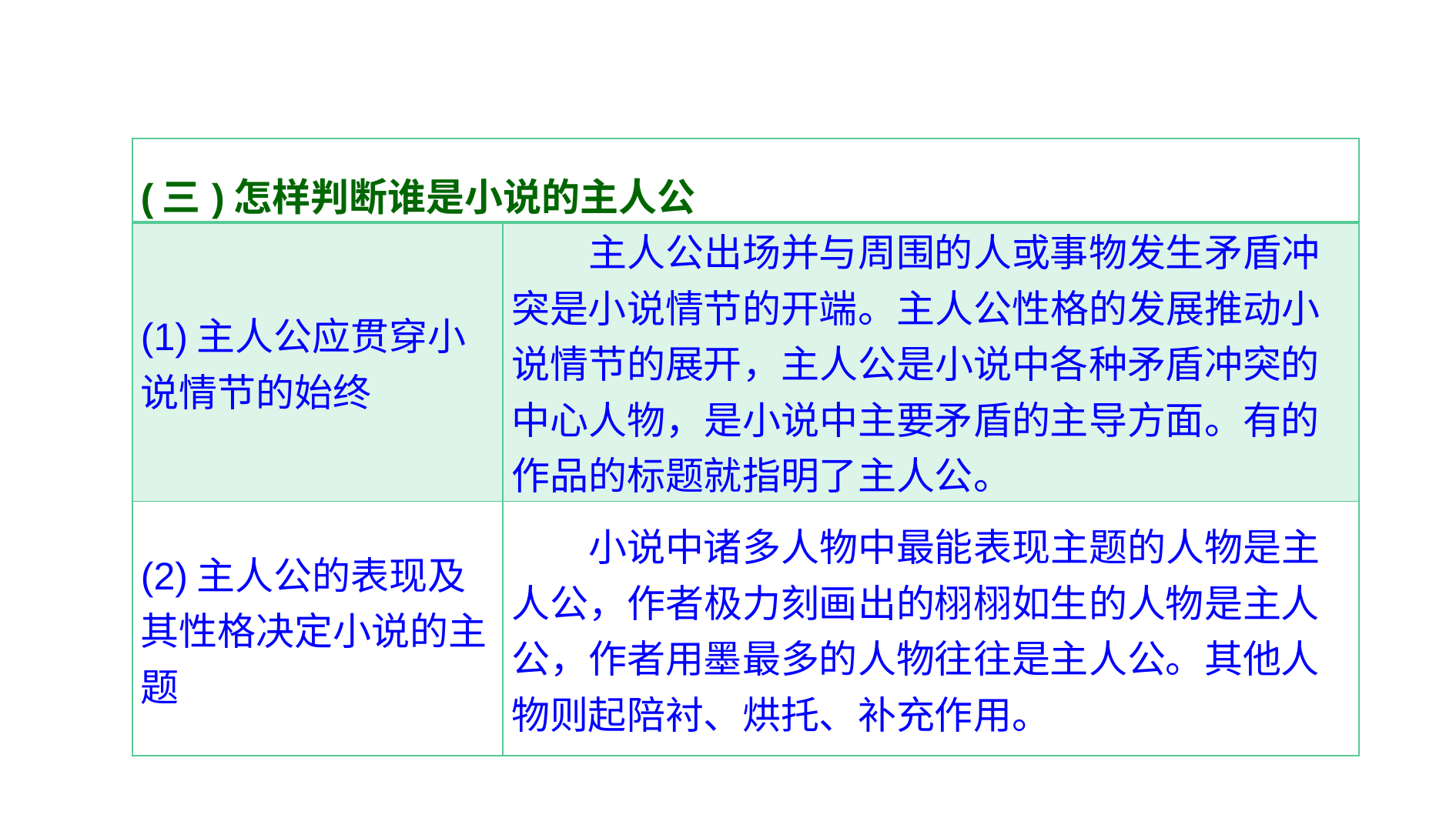

| (三)怎样判断谁是小说的主人公 |  |
| --- | --- |
| (1)主人公应贯穿小说情节的始终 | 主人公出场并与周围的人或事物发生矛盾冲突是小说情节的开端。主人公性格的发展推动小说情节的展开，主人公是小说中各种矛盾冲突的中心人物，是小说中主要矛盾的主导方面。有的作品的标题就指明了主人公。 |
| (2)主人公的表现及其性格决定小说的主题 | 小说中诸多人物中最能表现主题的人物是主人公，作者极力刻画出的栩栩如生的人物是主人公，作者用墨最多的人物往往是主人公。其他人物则起陪衬、烘托、补充作用。 |